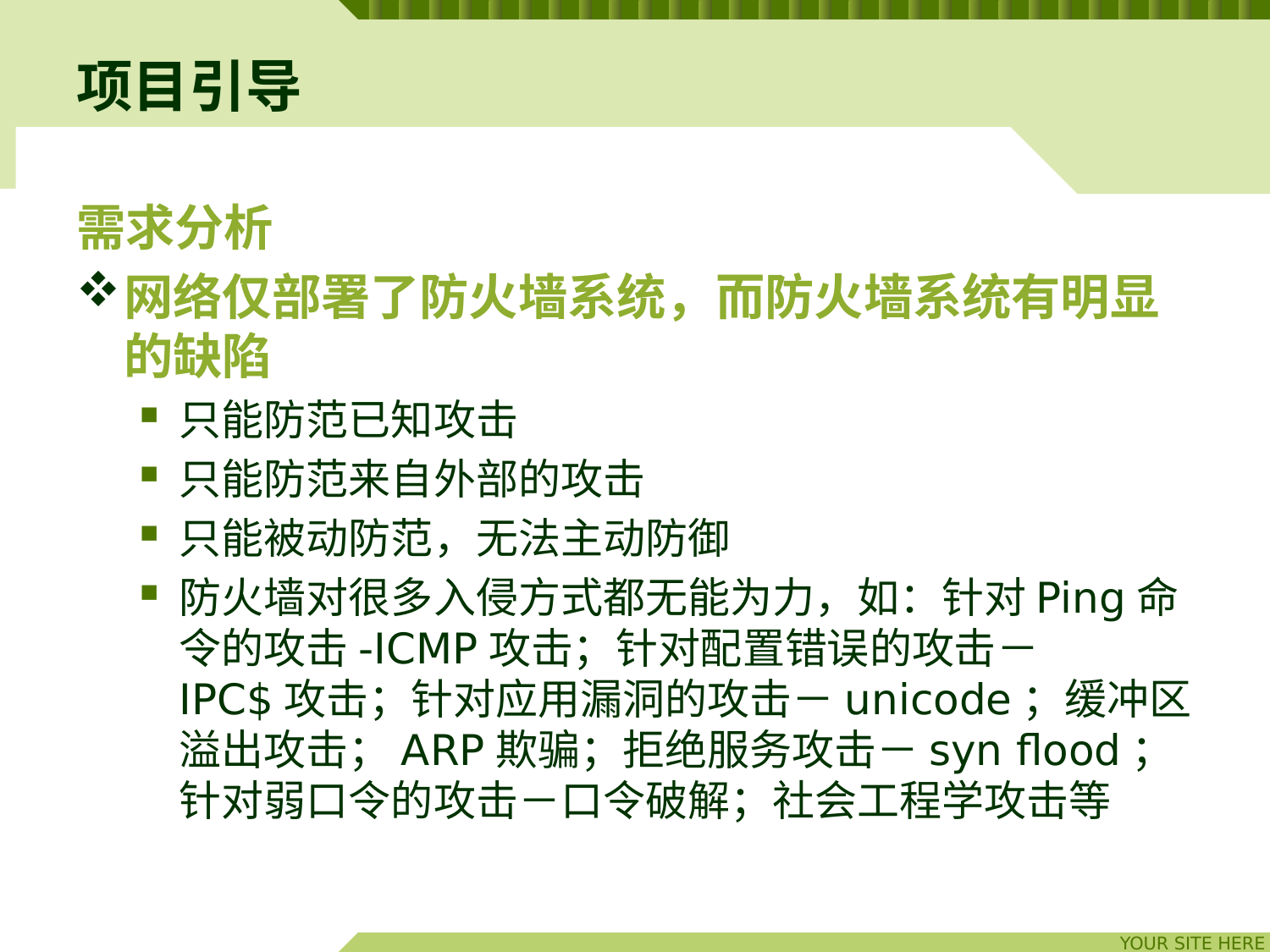

# 项目引导
需求分析
网络仅部署了防火墙系统，而防火墙系统有明显的缺陷
只能防范已知攻击
只能防范来自外部的攻击
只能被动防范，无法主动防御
防火墙对很多入侵方式都无能为力，如：针对Ping命令的攻击-ICMP攻击；针对配置错误的攻击－IPC$攻击；针对应用漏洞的攻击－unicode；缓冲区溢出攻击；ARP欺骗；拒绝服务攻击－syn flood；针对弱口令的攻击－口令破解；社会工程学攻击等